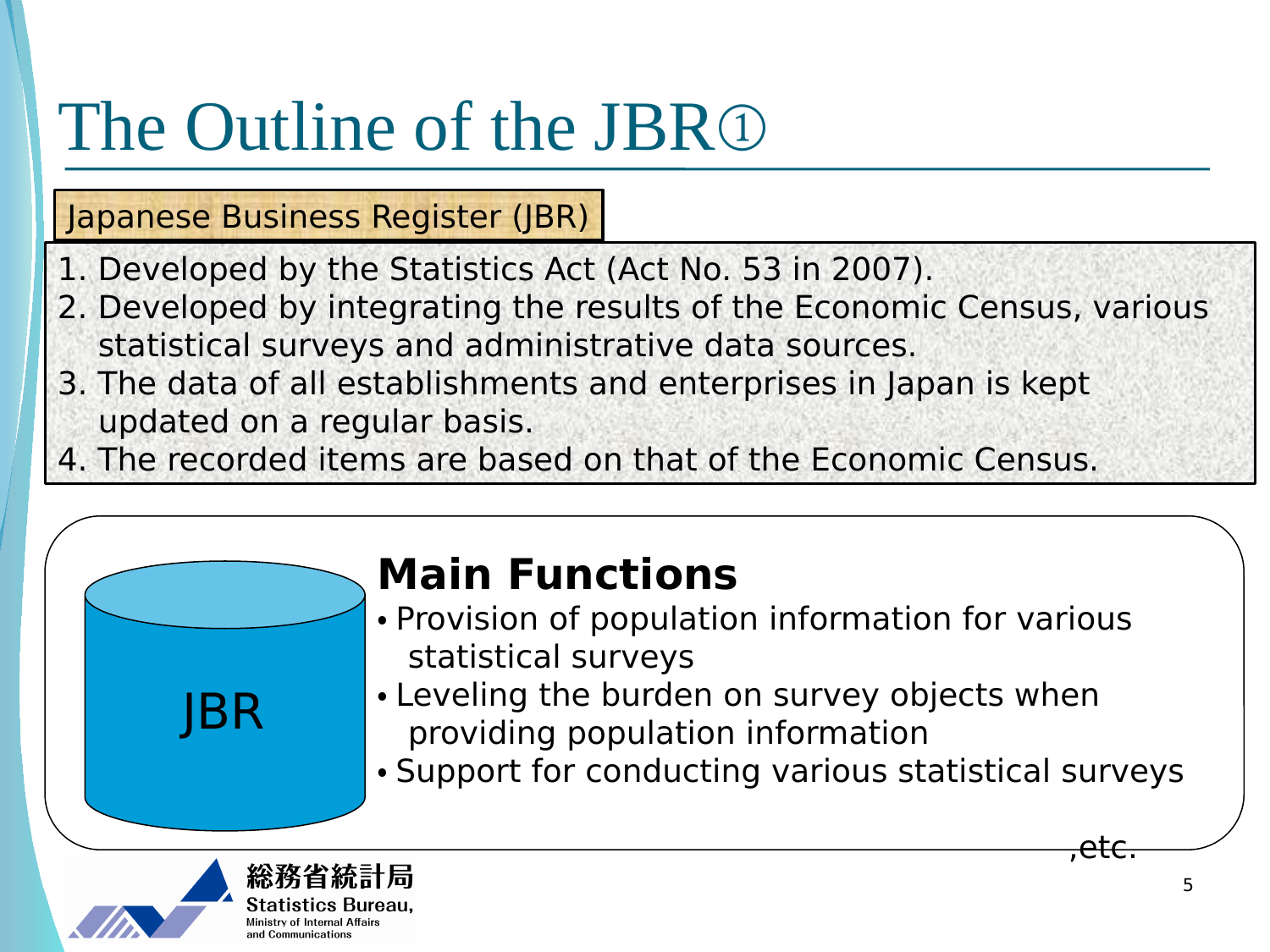

# The Outline of the JBR①
Japanese Business Register (JBR)
1. Developed by the Statistics Act (Act No. 53 in 2007).
2. Developed by integrating the results of the Economic Census, various
    statistical surveys and administrative data sources.
3. The data of all establishments and enterprises in Japan is kept
    updated on a regular basis.
4. The recorded items are based on that of the Economic Census.

Main Functions
・Provision of population information for various
   statistical surveys
・Leveling the burden on survey objects when
   providing population information
・Support for conducting various statistical surveys
                                                                    ,etc.

JBR
5